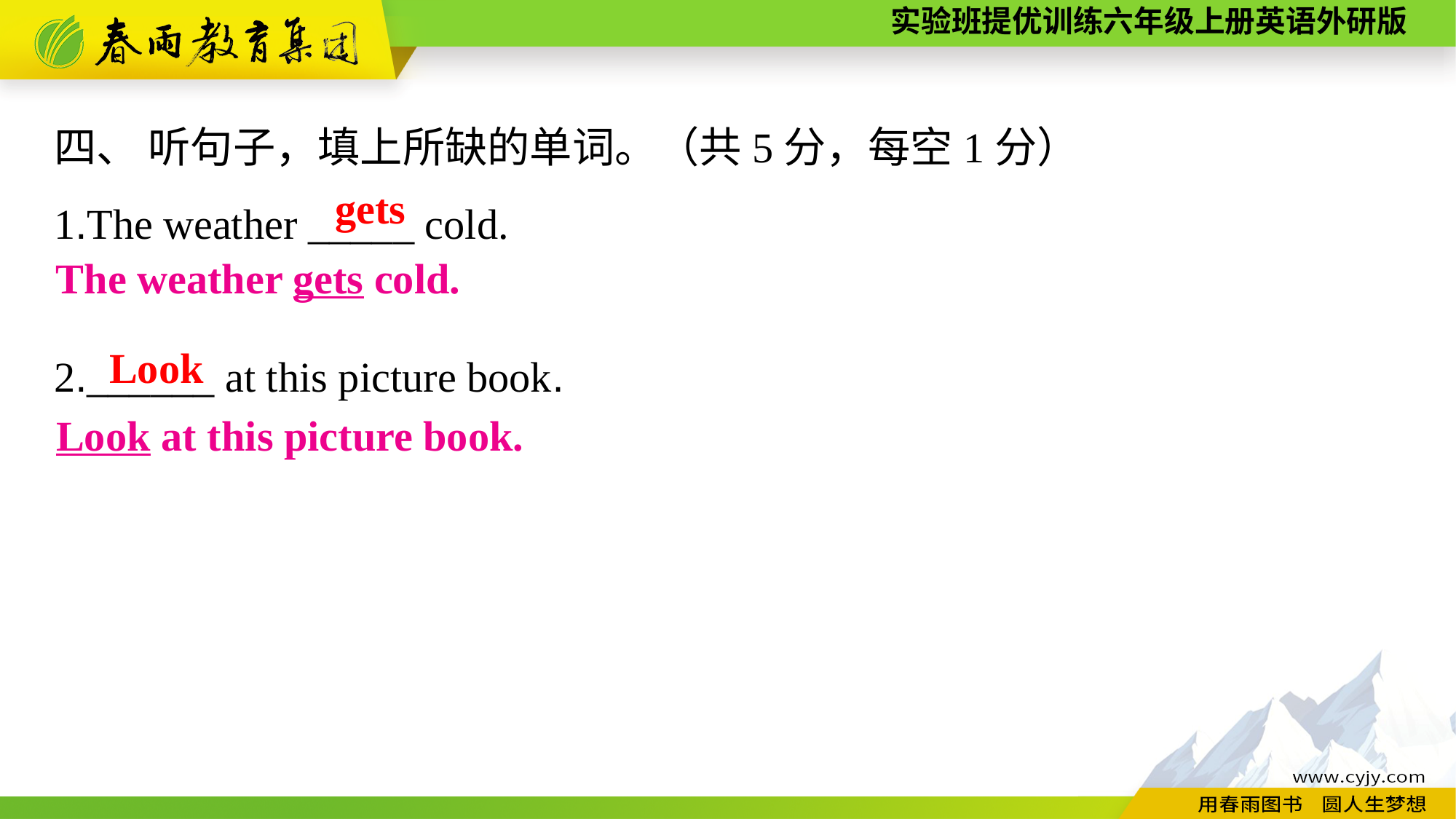

四、 听句子，填上所缺的单词。（共5分，每空1分）
1.The weather _____ cold.

2.______ at this picture book.

gets
The weather gets cold.
Look
Look at this picture book.